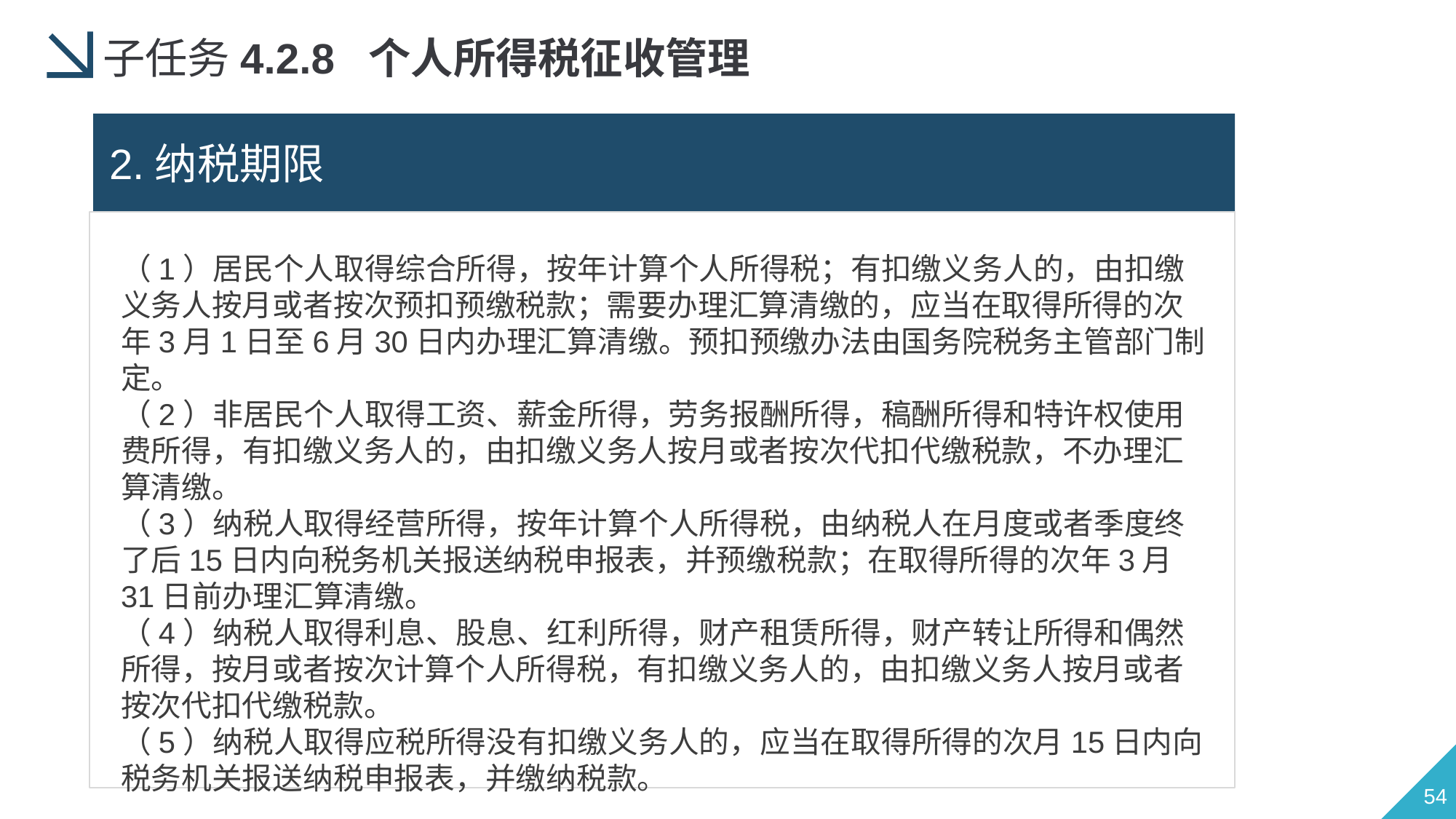

子任务4.2.8  个人所得税征收管理

2.纳税期限
（1）居民个人取得综合所得，按年计算个人所得税；有扣缴义务人的，由扣缴义务人按月或者按次预扣预缴税款；需要办理汇算清缴的，应当在取得所得的次年3月1日至6月30日内办理汇算清缴。预扣预缴办法由国务院税务主管部门制定。
（2）非居民个人取得工资、薪金所得，劳务报酬所得，稿酬所得和特许权使用费所得，有扣缴义务人的，由扣缴义务人按月或者按次代扣代缴税款，不办理汇算清缴。
（3）纳税人取得经营所得，按年计算个人所得税，由纳税人在月度或者季度终了后15日内向税务机关报送纳税申报表，并预缴税款；在取得所得的次年3月31日前办理汇算清缴。
（4）纳税人取得利息、股息、红利所得，财产租赁所得，财产转让所得和偶然所得，按月或者按次计算个人所得税，有扣缴义务人的，由扣缴义务人按月或者按次代扣代缴税款。
（5）纳税人取得应税所得没有扣缴义务人的，应当在取得所得的次月15日内向税务机关报送纳税申报表，并缴纳税款。